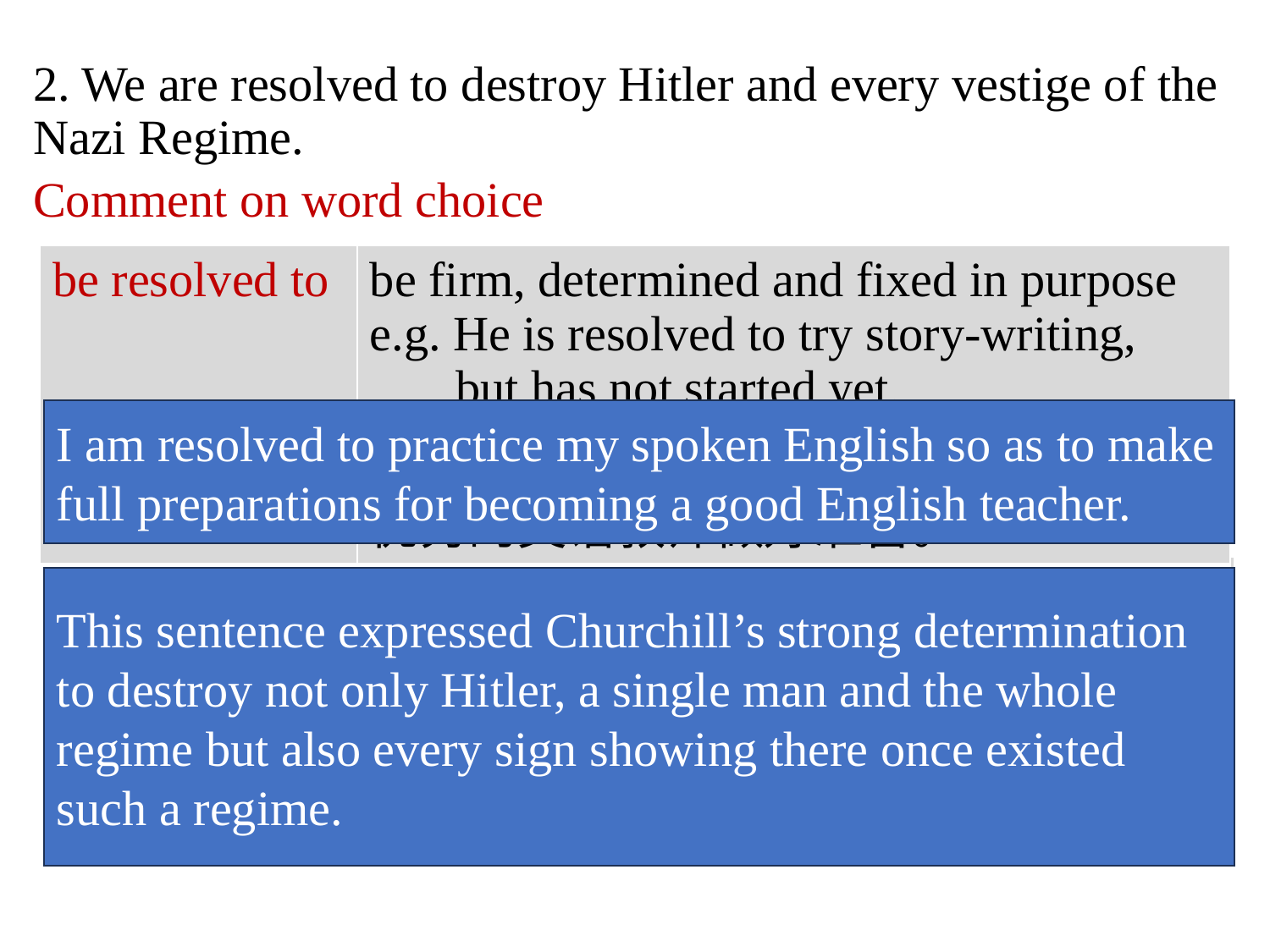

2. We are resolved to destroy Hitler and every vestige of the Nazi Regime.

Comment on word choice
| be resolved to | be firm, determined and fixed in purpose e.g. He is resolved to try story-writing, but has not started yet. 我下决心好好操练口语，为做一名优秀的英语教师做好准备。 |
| --- | --- |
I am resolved to practice my spoken English so as to make full preparations for becoming a good English teacher.
| destroy / every vestige | Both highlight “completely” vestige: a trace, mark or sign of sth. that once existed but has disappeared.遗迹 e.g. There is not a vestige of truth in the report. |
| --- | --- |
This sentence expressed Churchill’s strong determination to destroy not only Hitler, a single man and the whole regime but also every sign showing there once existed such a regime.